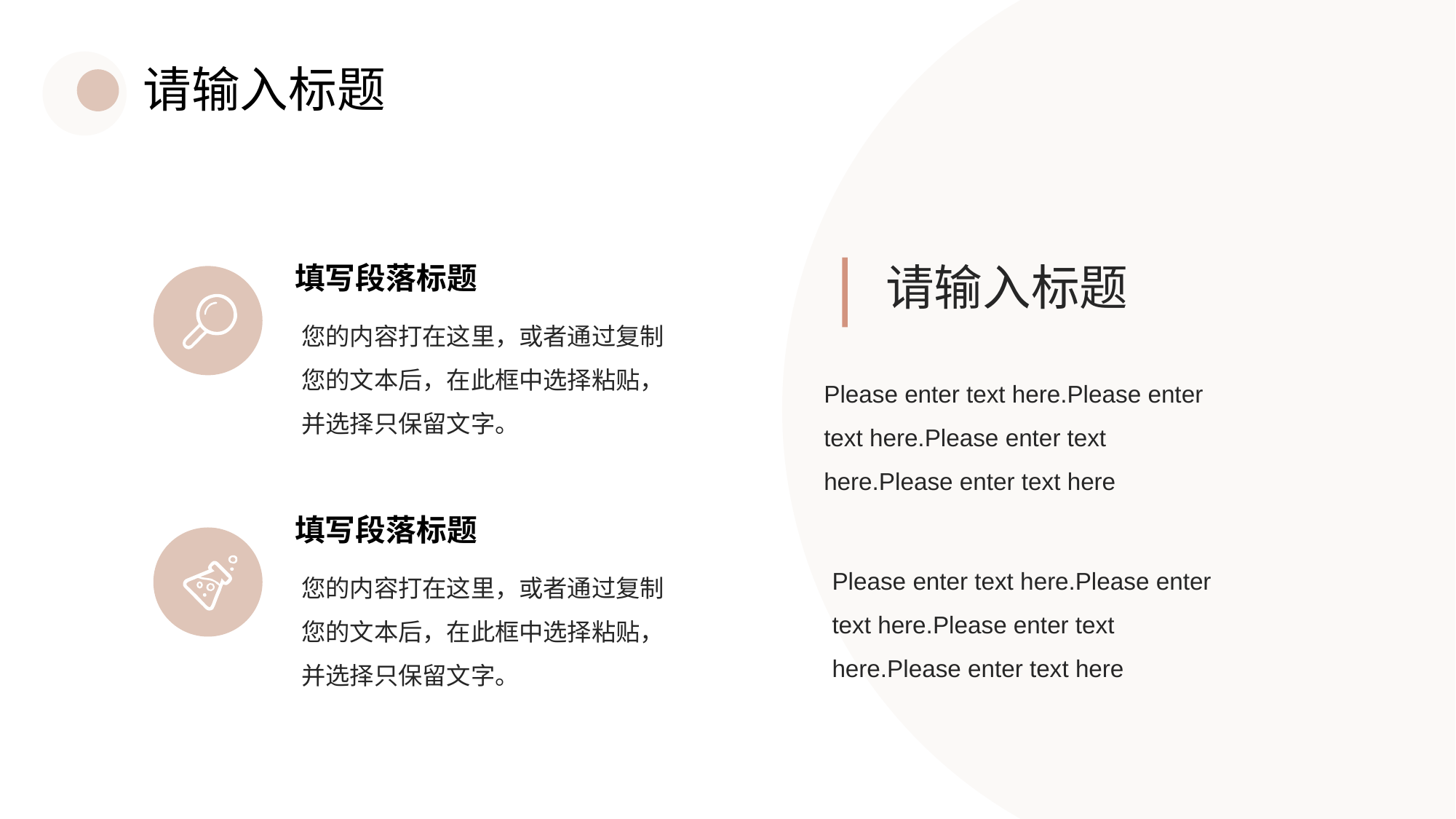

请输入标题
请输入标题
填写段落标题

您的内容打在这里，或者通过复制您的文本后，在此框中选择粘贴，并选择只保留文字。
Please enter text here.Please enter text here.Please enter text here.Please enter text here
填写段落标题

Please enter text here.Please enter text here.Please enter text here.Please enter text here

您的内容打在这里，或者通过复制您的文本后，在此框中选择粘贴，并选择只保留文字。